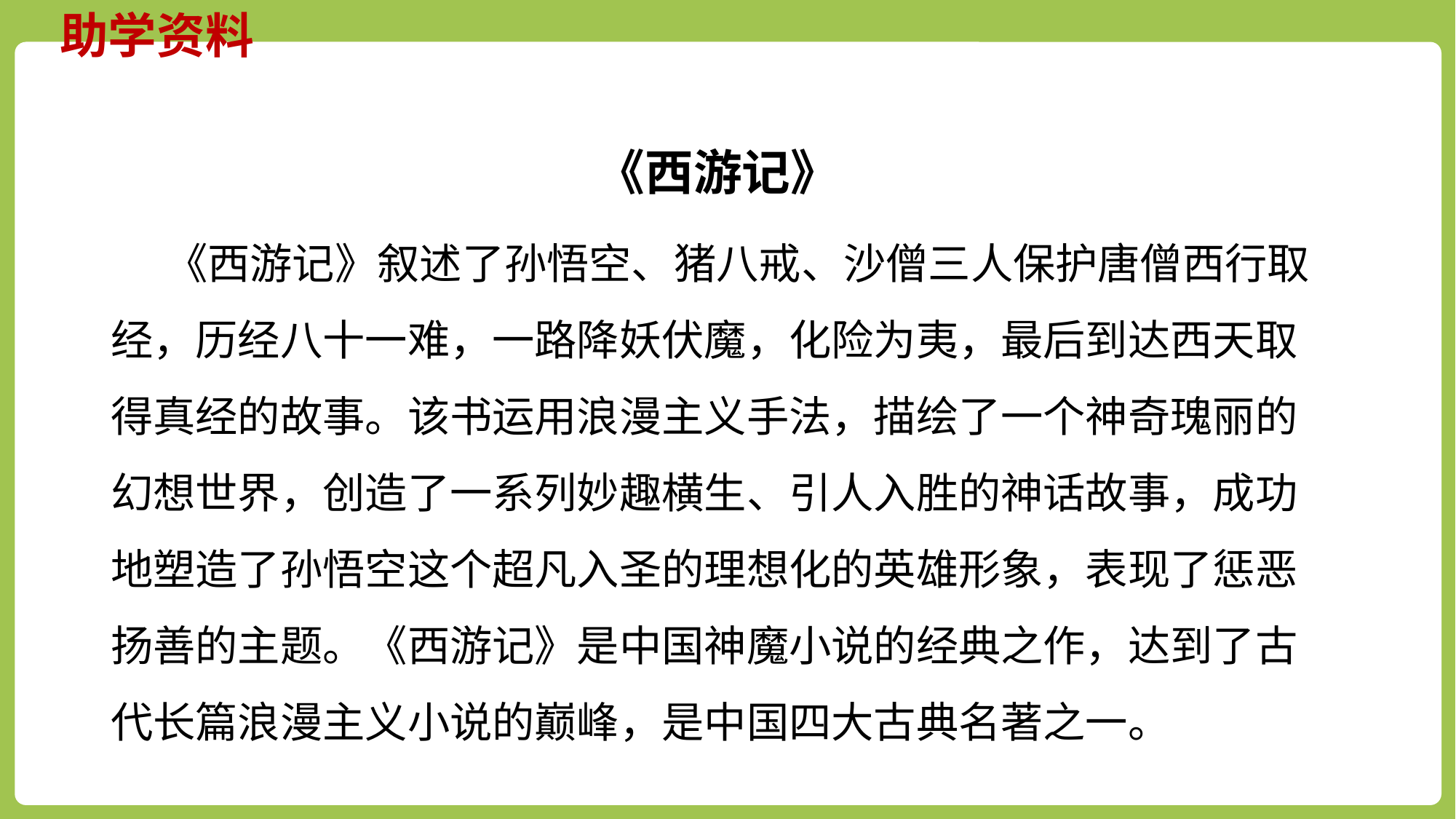

助学资料
《西游记》
《西游记》叙述了孙悟空、猪八戒、沙僧三人保护唐僧西行取经，历经八十一难，一路降妖伏魔，化险为夷，最后到达西天取得真经的故事。该书运用浪漫主义手法，描绘了一个神奇瑰丽的幻想世界，创造了一系列妙趣横生、引人入胜的神话故事，成功地塑造了孙悟空这个超凡入圣的理想化的英雄形象，表现了惩恶扬善的主题。《西游记》是中国神魔小说的经典之作，达到了古代长篇浪漫主义小说的巅峰，是中国四大古典名著之一。